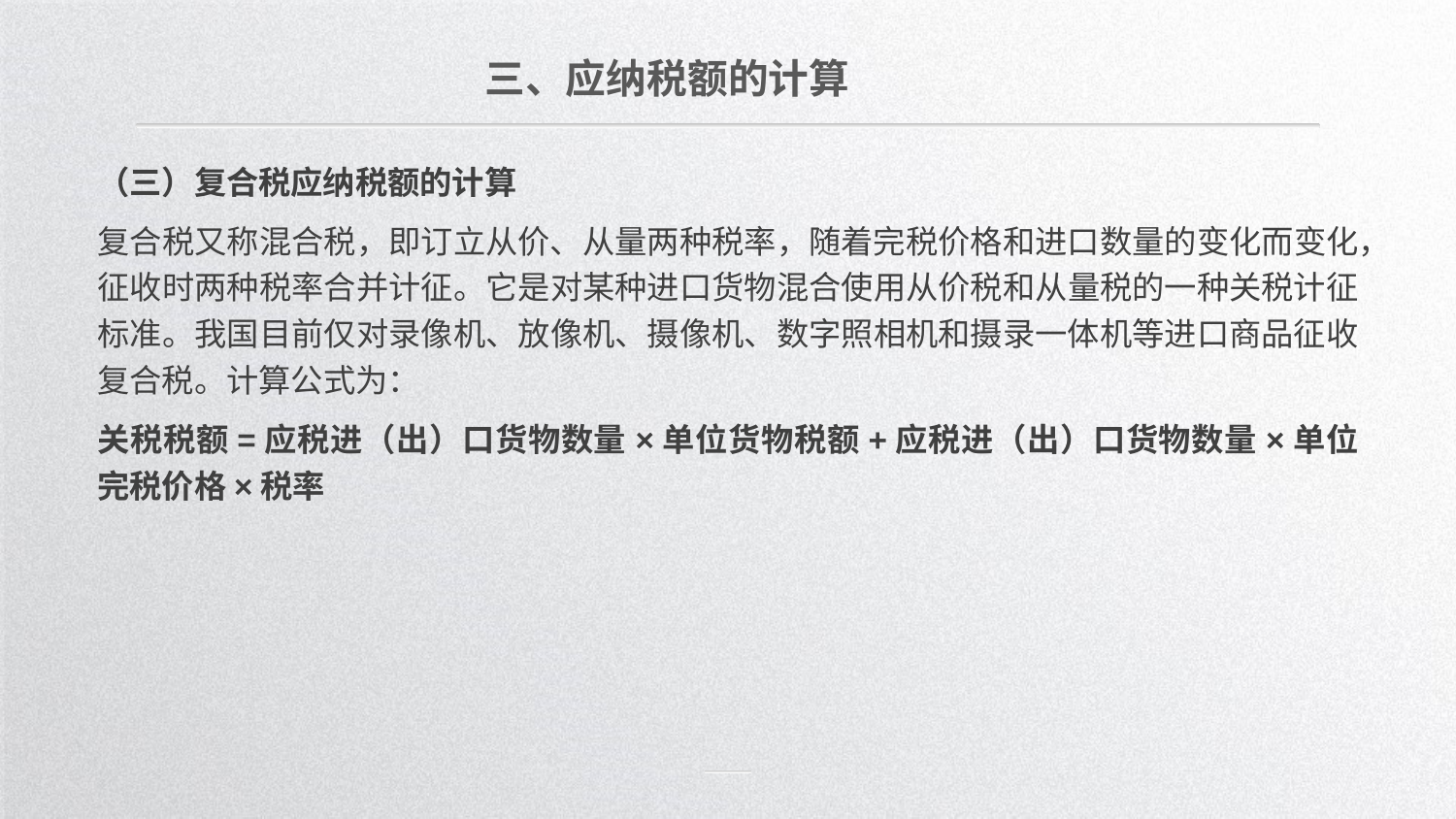

三、应纳税额的计算
（三）复合税应纳税额的计算
复合税又称混合税，即订立从价、从量两种税率，随着完税价格和进口数量的变化而变化，征收时两种税率合并计征。它是对某种进口货物混合使用从价税和从量税的一种关税计征标准。我国目前仅对录像机、放像机、摄像机、数字照相机和摄录一体机等进口商品征收复合税。计算公式为：
关税税额=应税进（出）口货物数量×单位货物税额+应税进（出）口货物数量×单位完税价格×税率